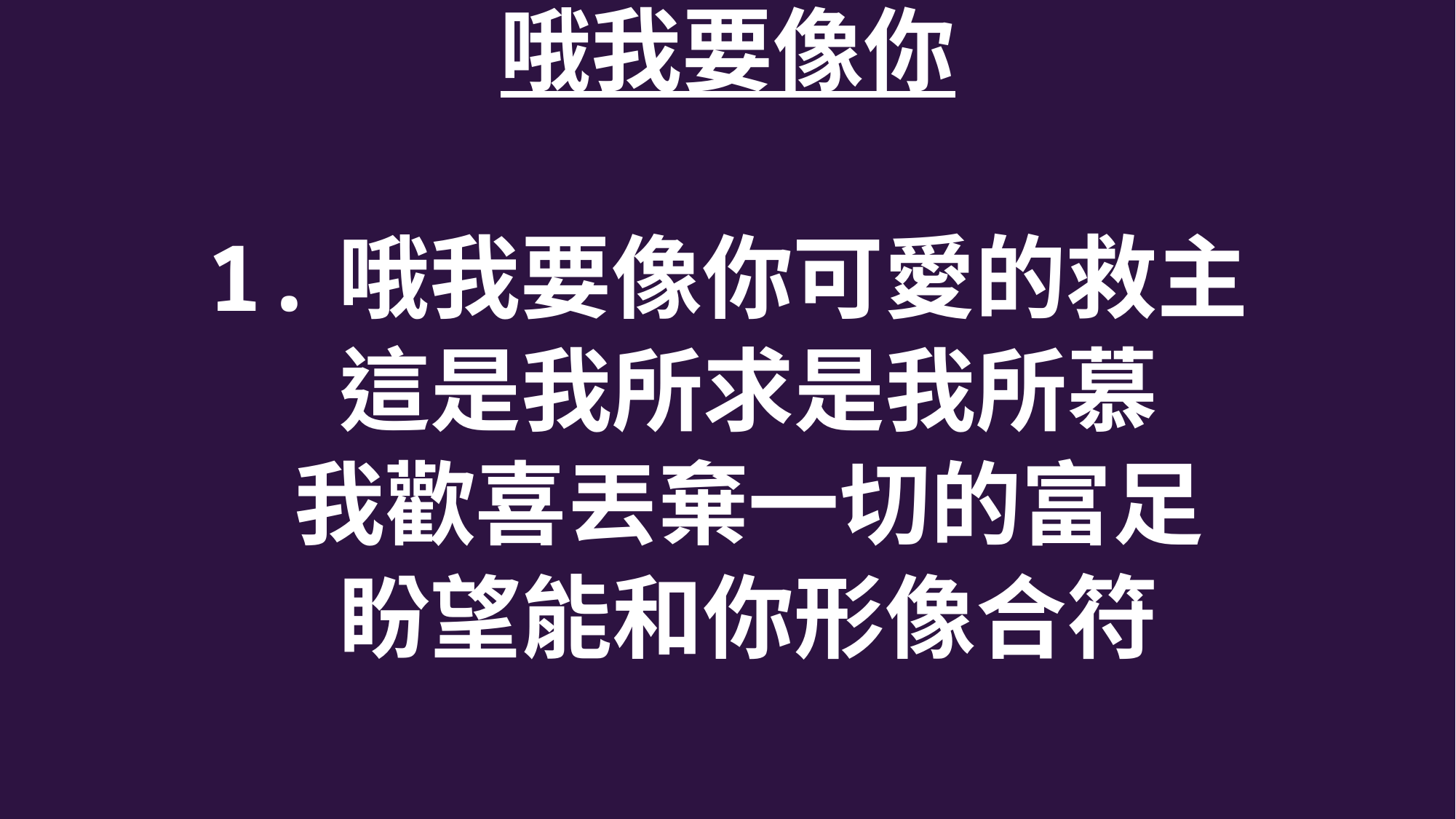

哦我要像你

1.哦我要像你可愛的救主
 這是我所求是我所慕
 我歡喜丟棄一切的富足
 盼望能和你形像合符